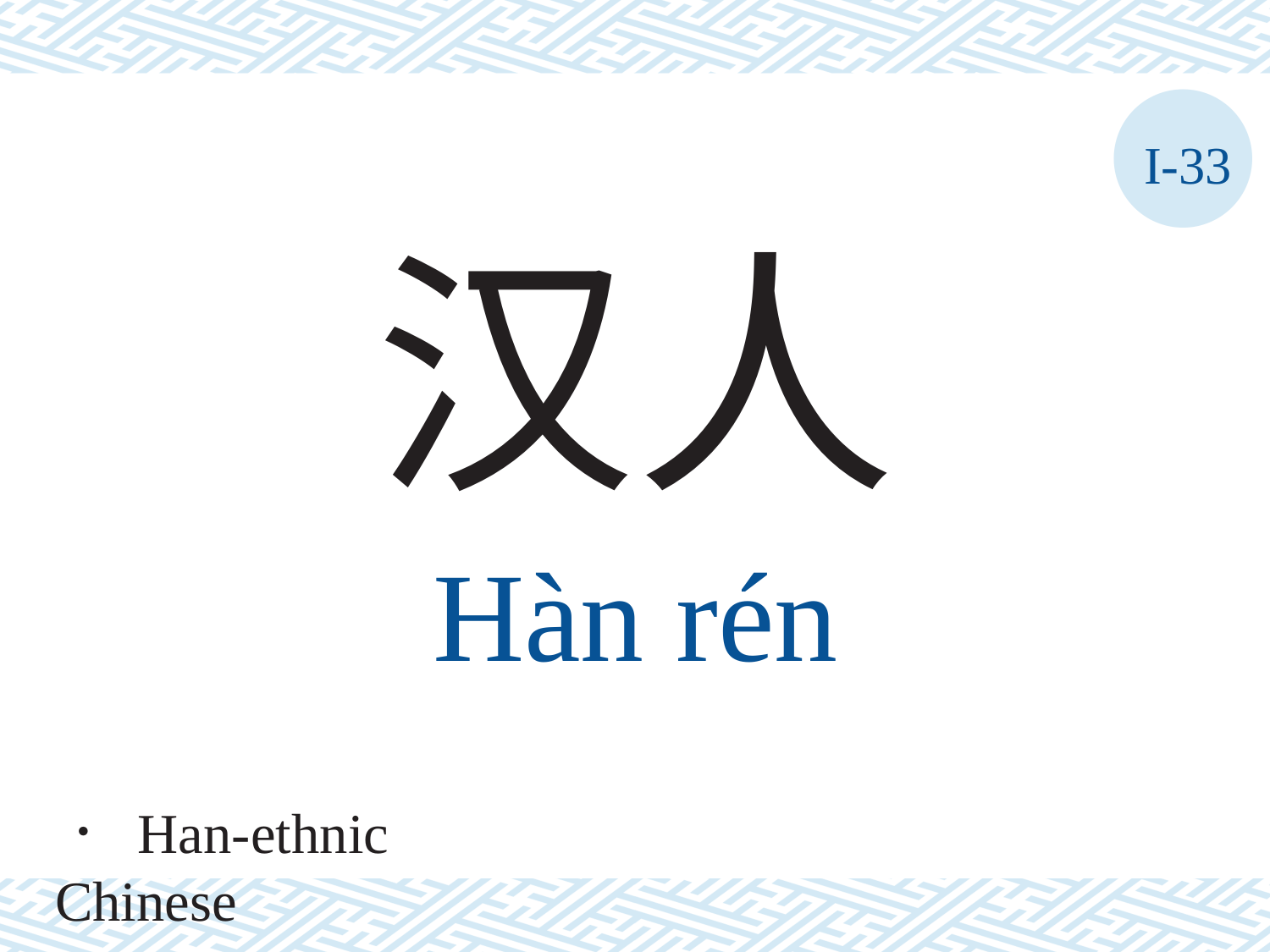

I-33
汉人
Hàn	rén
． Han-ethnic Chinese